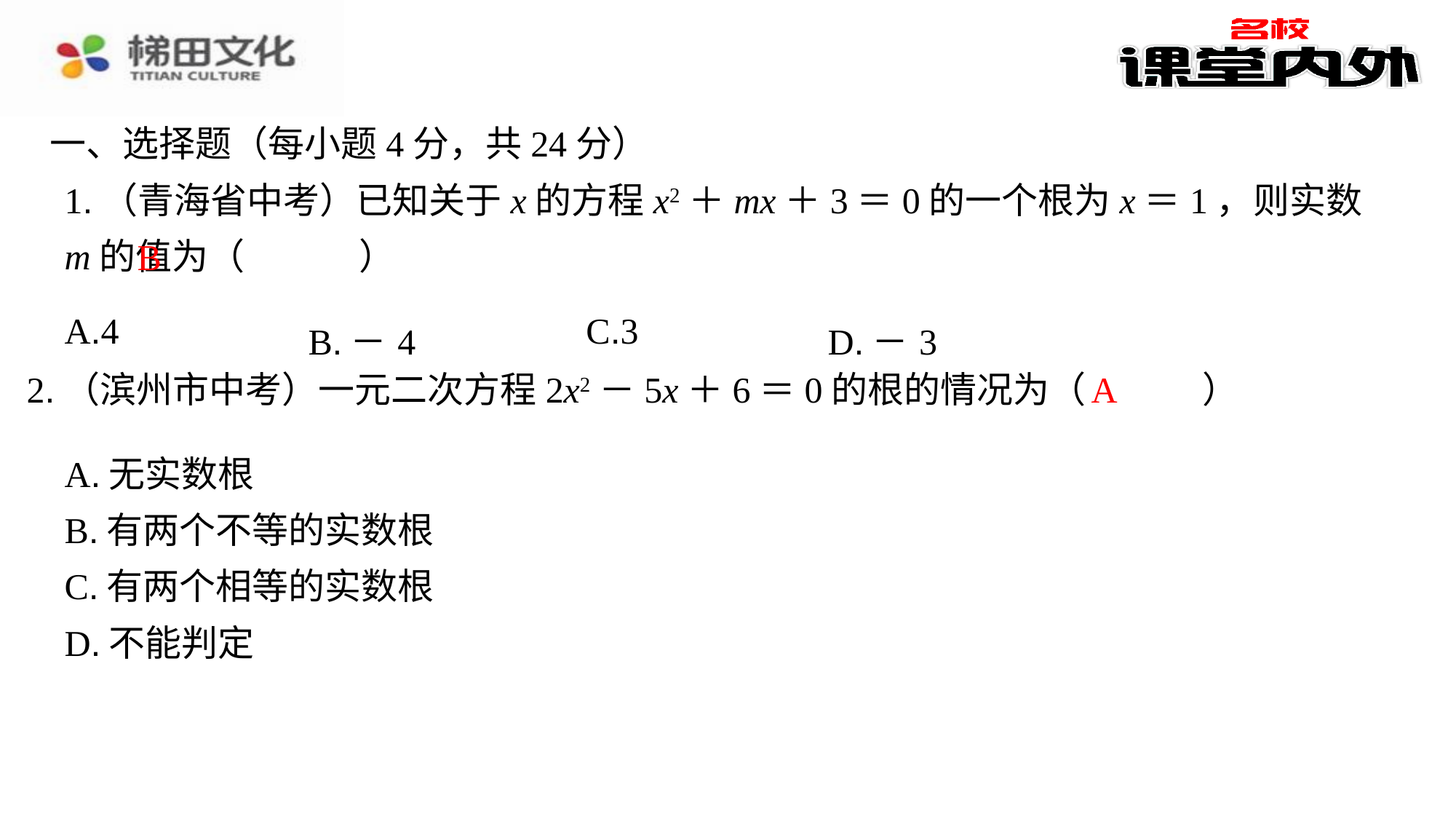

一、选择题（每小题4分，共24分）
1.（青海省中考）已知关于x的方程x2＋mx＋3＝0的一个根为x＝1，则实数m的值为（　B　）
B
| A.4 | B.－4 | C.3 | D.－3 |
| --- | --- | --- | --- |
A
2.（滨州市中考）一元二次方程2x2－5x＋6＝0的根的情况为（　A　）
| A.无实数根 |
| --- |
| B.有两个不等的实数根 |
| C.有两个相等的实数根 |
| D.不能判定 |